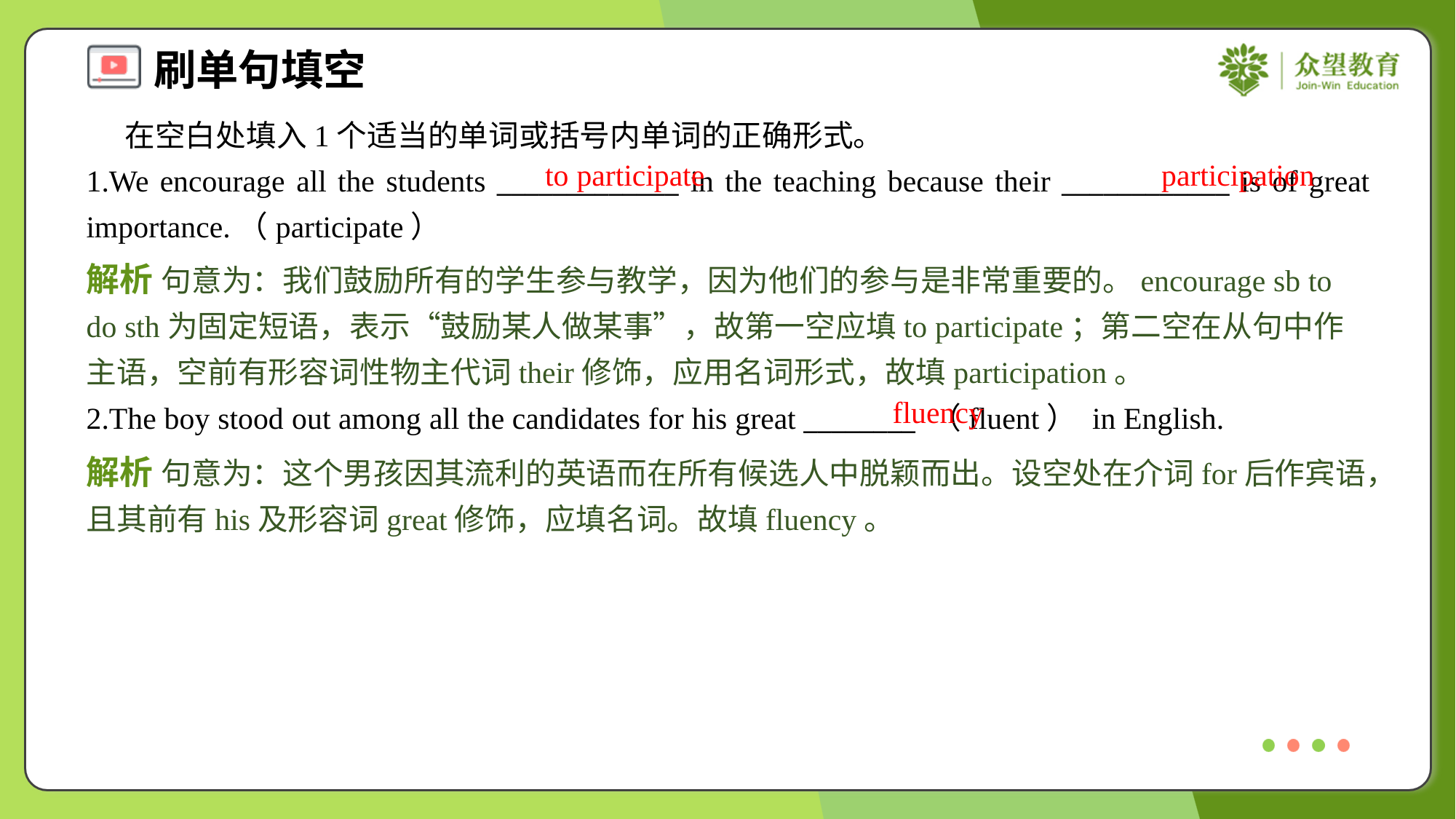

在空白处填入1个适当的单词或括号内单词的正确形式。
1.We encourage all the students _____________ in the teaching because their ____________ is of great importance.（participate）
to participate
participation
解析 句意为：我们鼓励所有的学生参与教学，因为他们的参与是非常重要的。encourage sb to do sth为固定短语，表示“鼓励某人做某事”，故第一空应填to participate；第二空在从句中作主语，空前有形容词性物主代词their修饰，应用名词形式，故填participation。
fluency
2.The boy stood out among all the candidates for his great ________ （fluent） in English.
解析 句意为：这个男孩因其流利的英语而在所有候选人中脱颖而出。设空处在介词for后作宾语，且其前有his及形容词great修饰，应填名词。故填fluency。